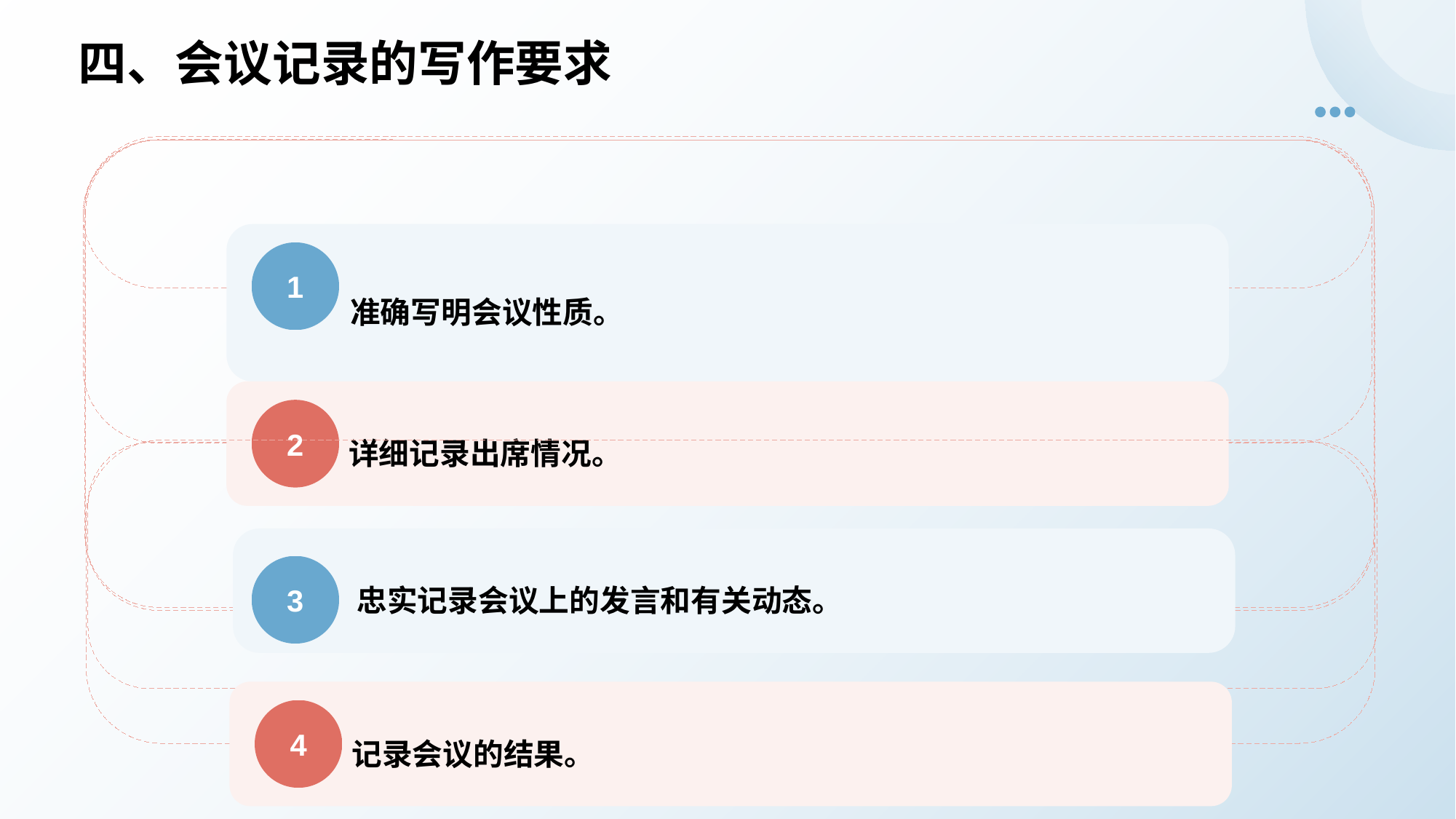

四、会议记录的写作要求

准确写明会议性质。
1
详细记录出席情况。
2

忠实记录会议上的发言和有关动态。
3
记录会议的结果。
4